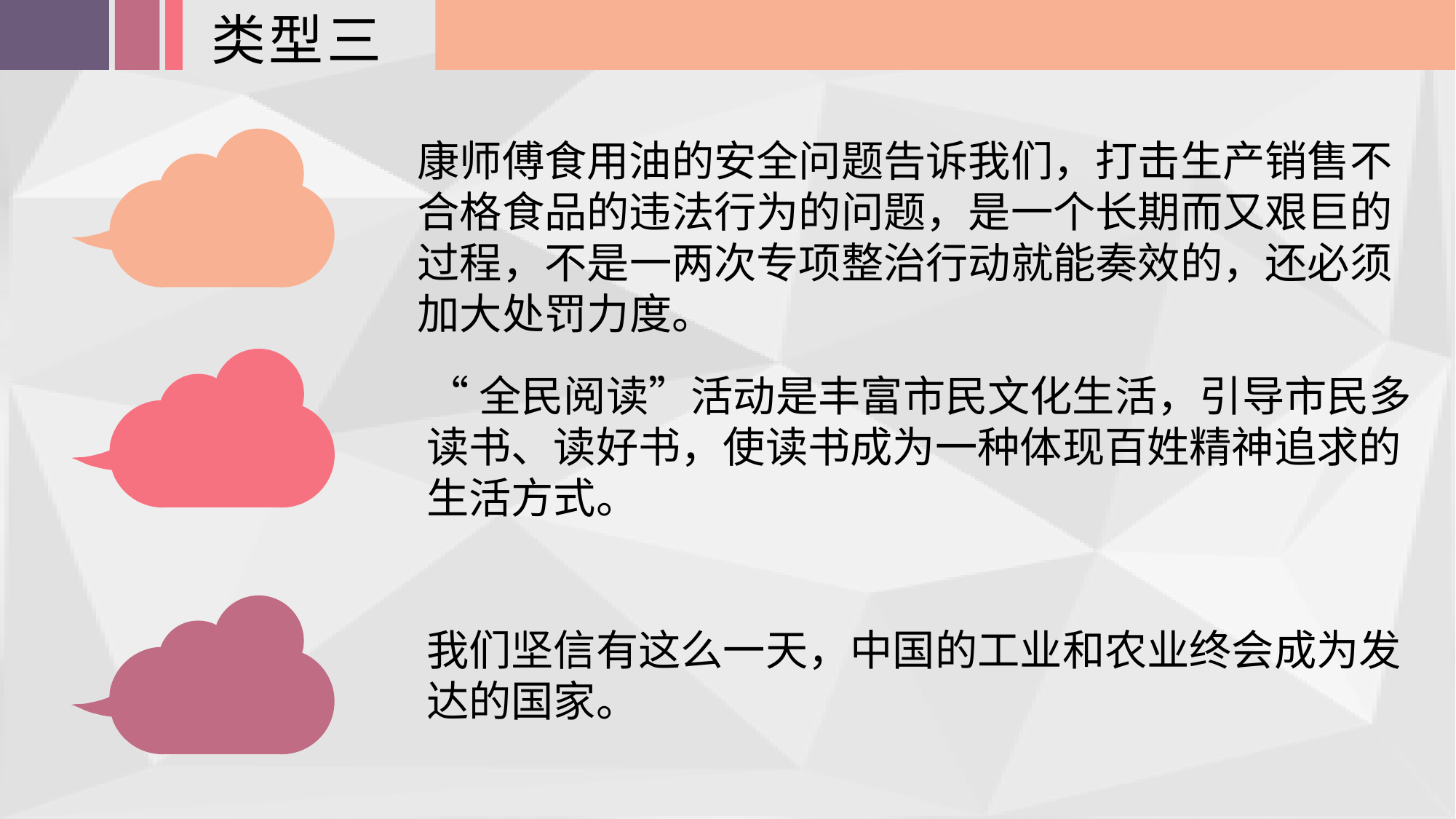

类型三

康师傅食用油的安全问题告诉我们，打击生产销售不合格食品的违法行为的问题，是一个长期而又艰巨的过程，不是一两次专项整治行动就能奏效的，还必须加大处罚力度。

“全民阅读”活动是丰富市民文化生活，引导市民多读书、读好书，使读书成为一种体现百姓精神追求的生活方式。

我们坚信有这么一天，中国的工业和农业终会成为发达的国家。